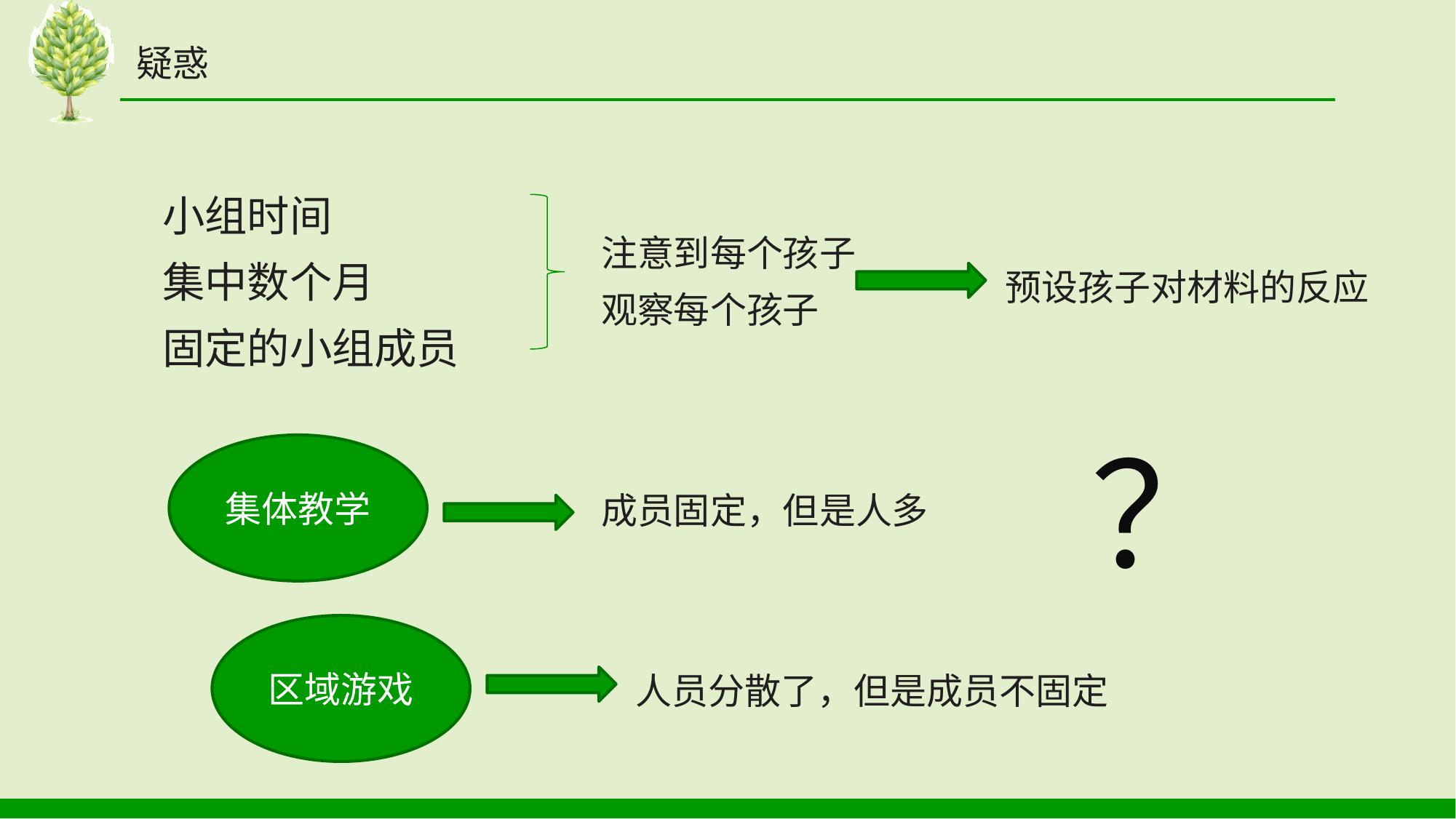

疑惑
小组时间
集中数个月
固定的小组成员

注意到每个孩子
观察每个孩子
预设孩子对材料的反应

？
集体教学
成员固定，但是人多

区域游戏
人员分散了，但是成员不固定